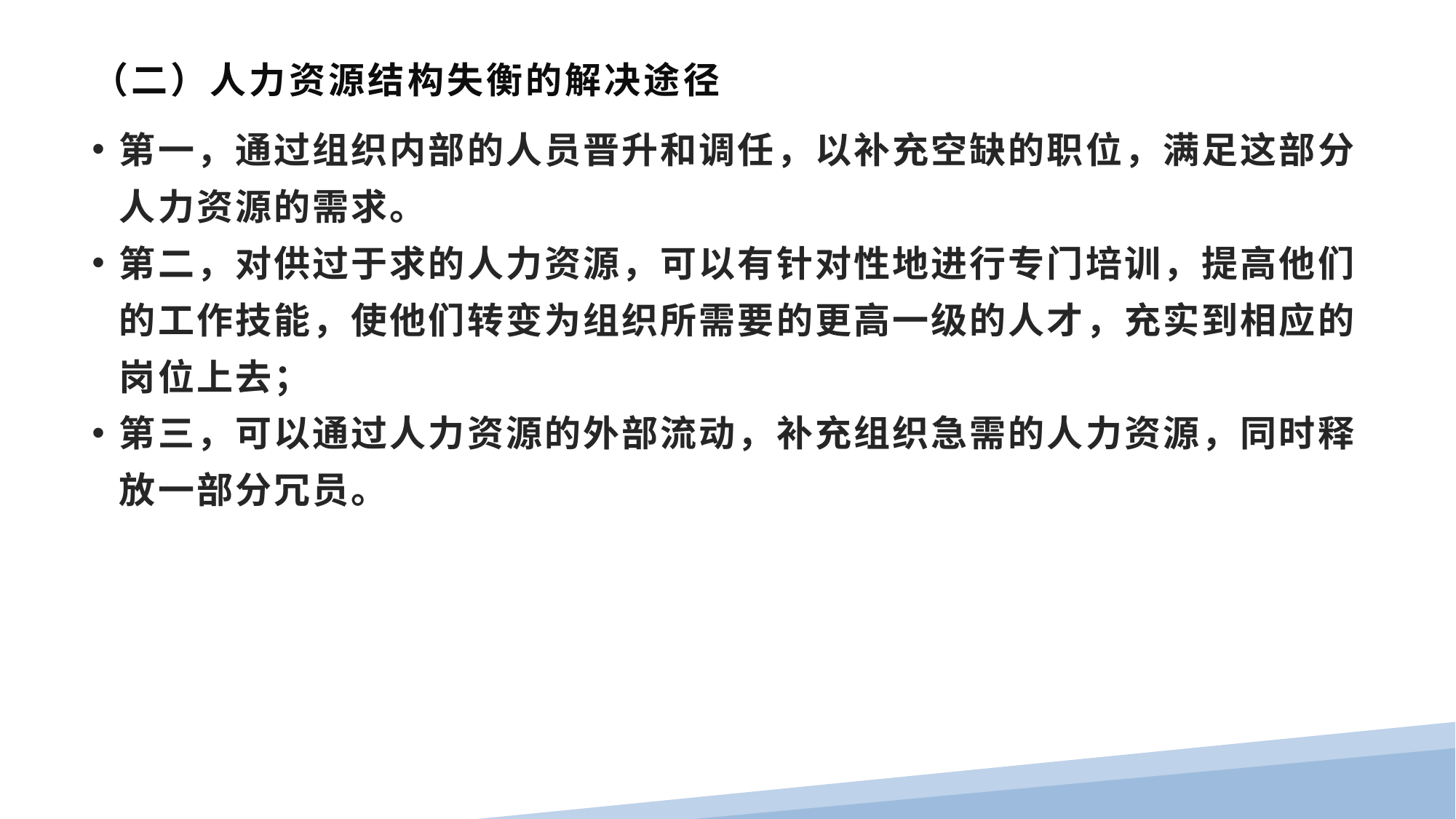

# （二）人力资源结构失衡的解决途径
第一，通过组织内部的人员晋升和调任，以补充空缺的职位，满足这部分人力资源的需求。
第二，对供过于求的人力资源，可以有针对性地进行专门培训，提高他们的工作技能，使他们转变为组织所需要的更高一级的人才，充实到相应的岗位上去；
第三，可以通过人力资源的外部流动，补充组织急需的人力资源，同时释放一部分冗员。